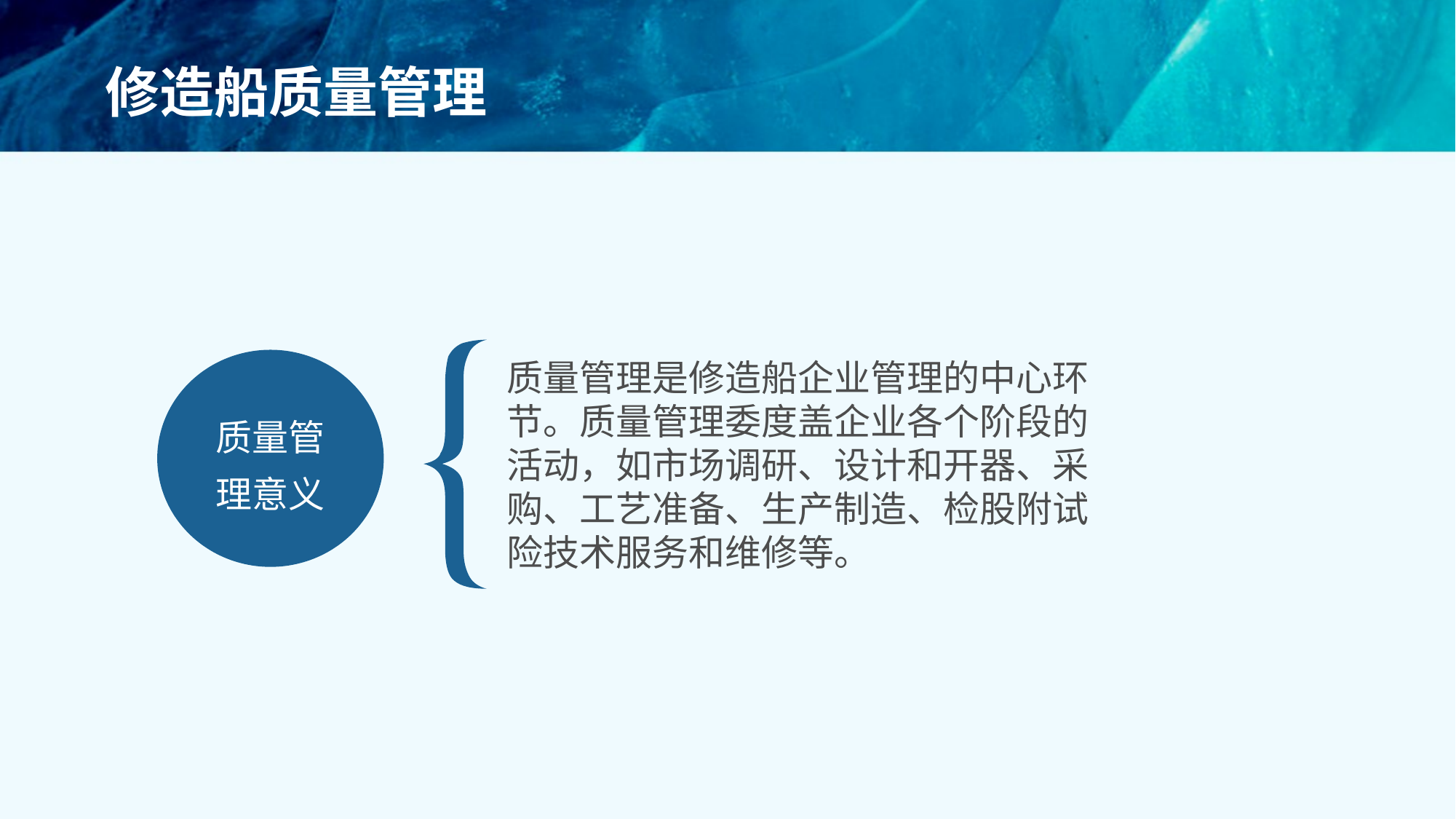

# 修造船质量管理

质量管理是修造船企业管理的中心环节。质量管理委度盖企业各个阶段的活动，如市场调研、设计和开器、采购、工艺准备、生产制造、检股附试险技术服务和维修等。
质量管理意义